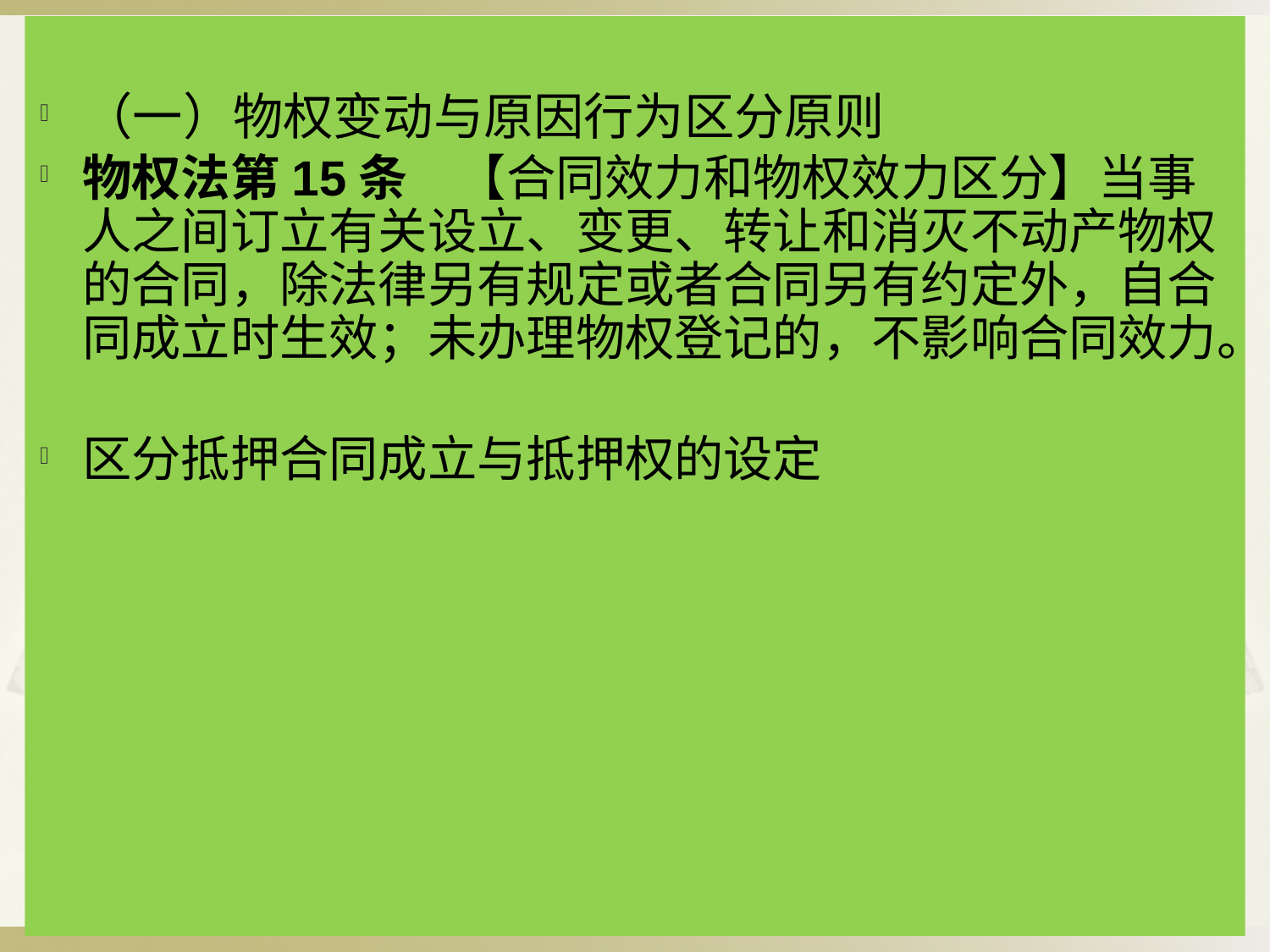

（一）物权变动与原因行为区分原则
物权法第15条　【合同效力和物权效力区分】当事人之间订立有关设立、变更、转让和消灭不动产物权的合同，除法律另有规定或者合同另有约定外，自合同成立时生效；未办理物权登记的，不影响合同效力。

区分抵押合同成立与抵押权的设定